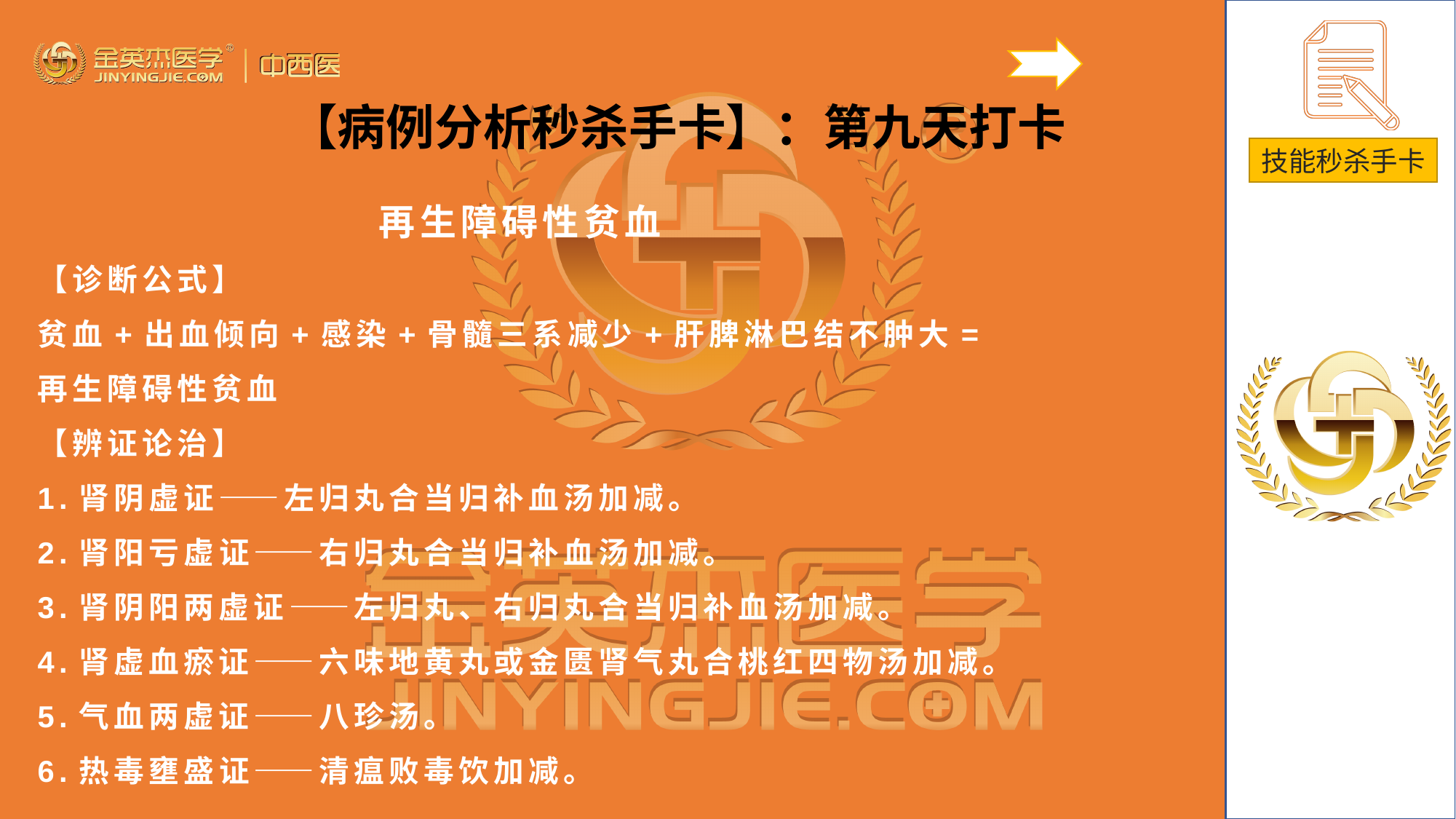

【病例分析秒杀手卡】：第九天打卡
再生障碍性贫血
【诊断公式】
贫血+出血倾向+感染+骨髓三系减少+肝脾淋巴结不肿大=再生障碍性贫血
【辨证论治】
1.肾阴虚证——左归丸合当归补血汤加减。
2.肾阳亏虚证——右归丸合当归补血汤加减。
3.肾阴阳两虚证——左归丸、右归丸合当归补血汤加减。
4.肾虚血瘀证——六味地黄丸或金匮肾气丸合桃红四物汤加减。
5.气血两虚证——八珍汤。
6.热毒壅盛证——清瘟败毒饮加减。